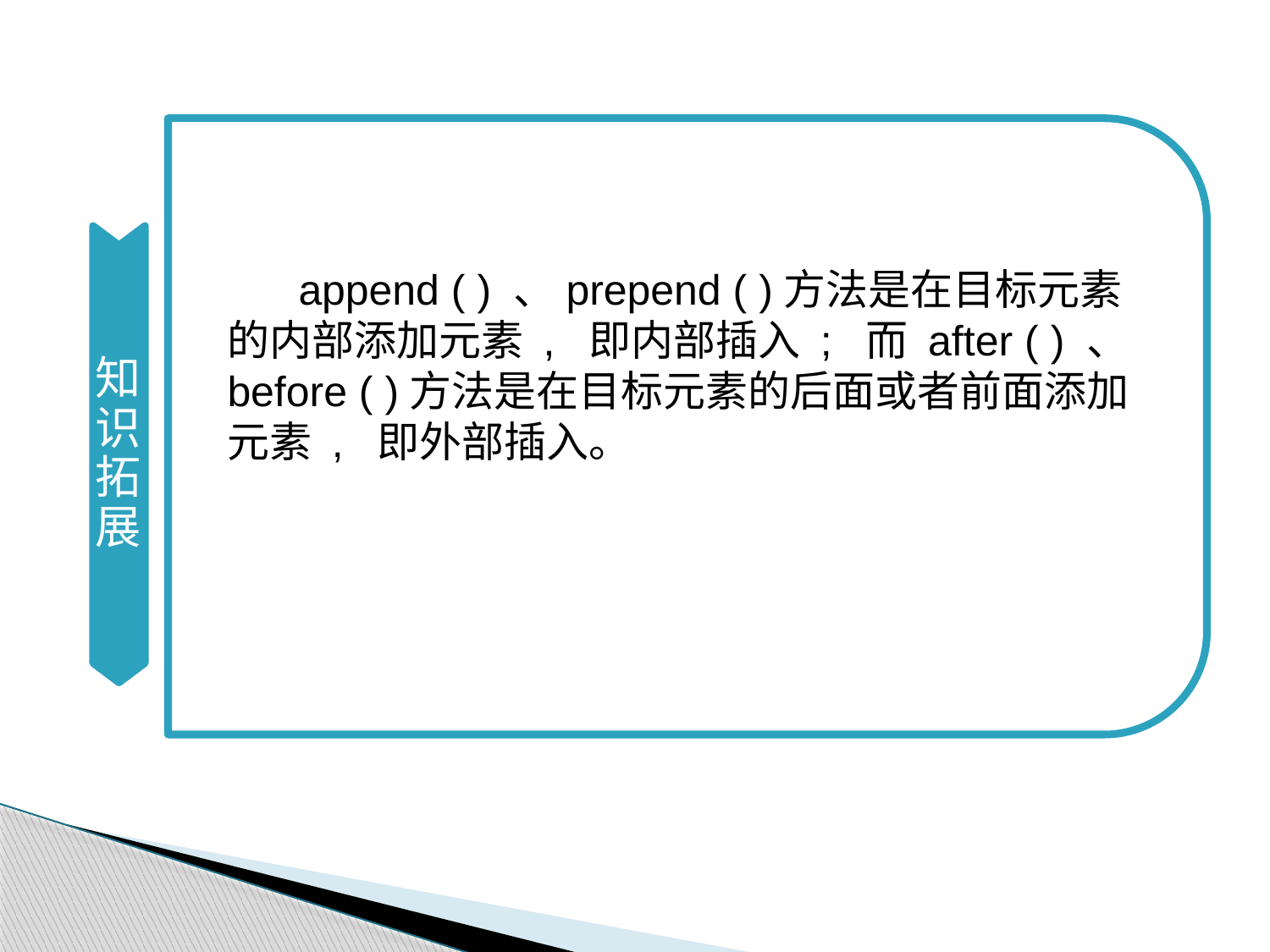

知识拓展
        append ( ) 、prepend ( )方法是在目标元素的内部添加元素 ,  即内部插入 ;  而 after ( ) 、before ( )方法是在目标元素的后面或者前面添加元素 ,  即外部插入。